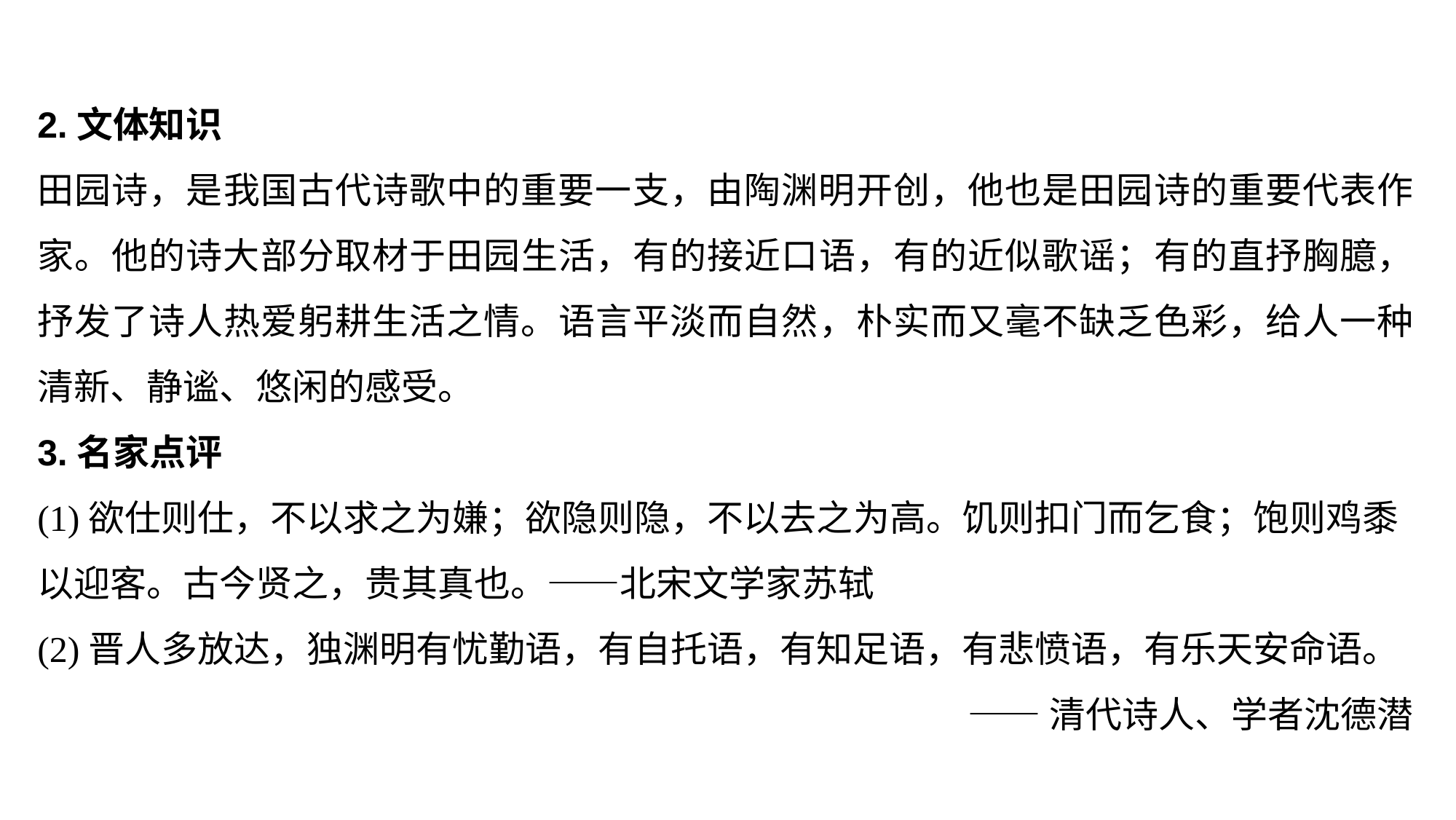

2.文体知识
田园诗，是我国古代诗歌中的重要一支，由陶渊明开创，他也是田园诗的重要代表作家。他的诗大部分取材于田园生活，有的接近口语，有的近似歌谣；有的直抒胸臆，抒发了诗人热爱躬耕生活之情。语言平淡而自然，朴实而又毫不缺乏色彩，给人一种清新、静谧、悠闲的感受。
3.名家点评
(1)欲仕则仕，不以求之为嫌；欲隐则隐，不以去之为高。饥则扣门而乞食；饱则鸡黍以迎客。古今贤之，贵其真也。——北宋文学家苏轼
(2)晋人多放达，独渊明有忧勤语，有自托语，有知足语，有悲愤语，有乐天安命语。
——清代诗人、学者沈德潜